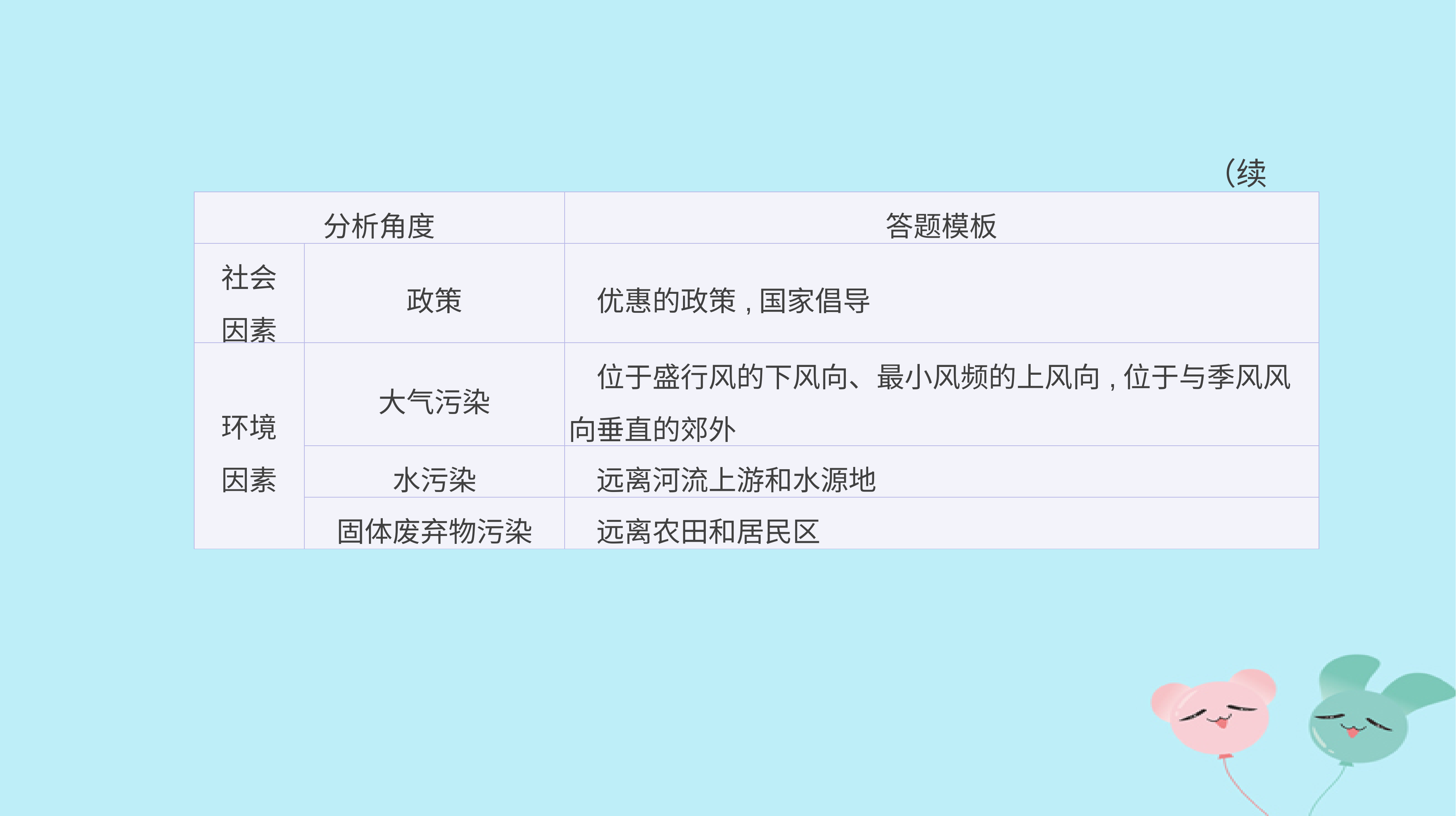

（续表）
| 分析角度 |  | 答题模板 |
| --- | --- | --- |
| 社会 因素 | 政策 | 优惠的政策,国家倡导 |
| 环境 因素 | 大气污染 | 位于盛行风的下风向、最小风频的上风向,位于与季风风向垂直的郊外 |
|  | 水污染 | 远离河流上游和水源地 |
|  | 固体废弃物污染 | 远离农田和居民区 |